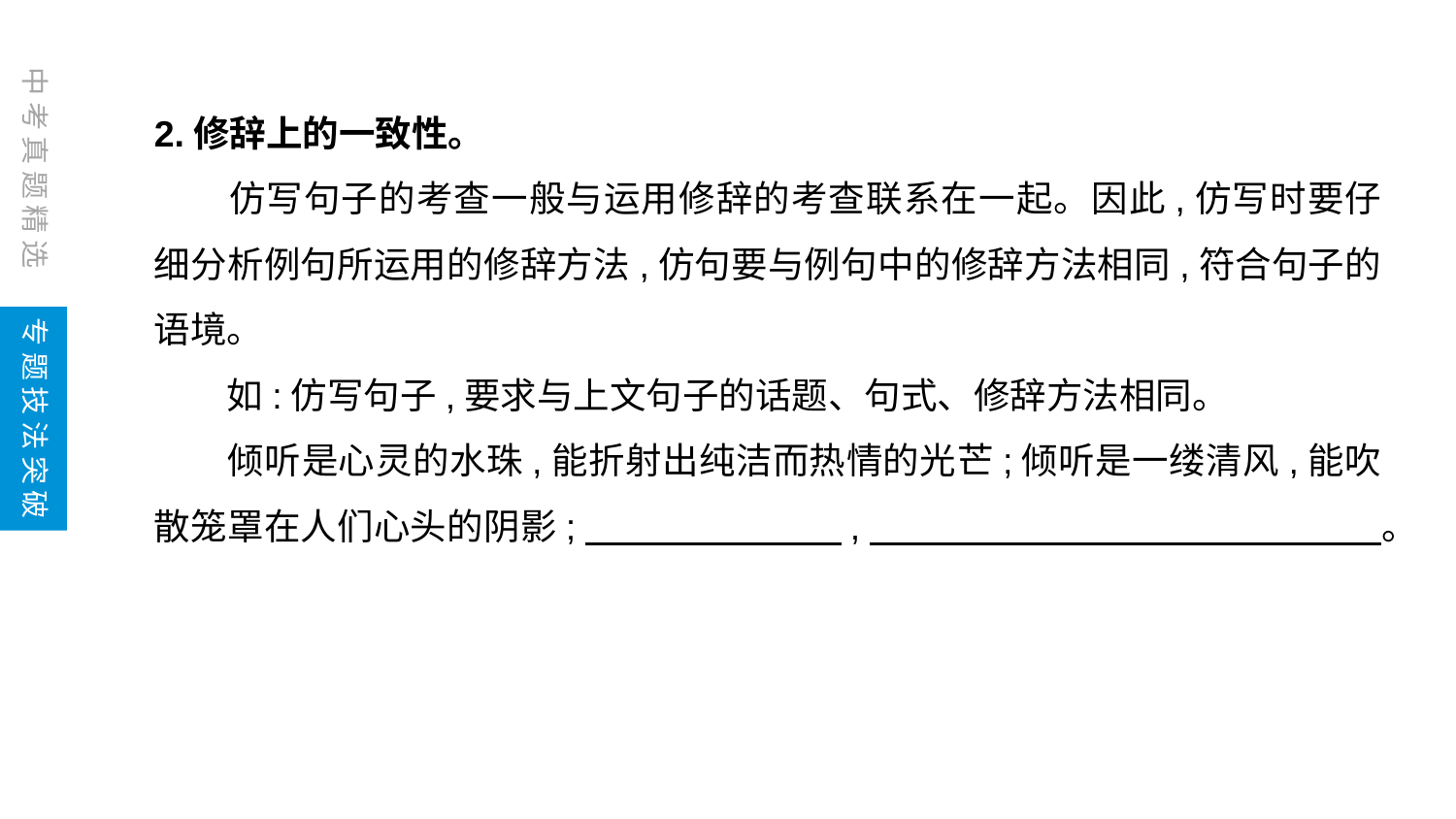

中考真题精选
2.修辞上的一致性。
　　仿写句子的考查一般与运用修辞的考查联系在一起。因此,仿写时要仔细分析例句所运用的修辞方法,仿句要与例句中的修辞方法相同,符合句子的语境。
　　如:仿写句子,要求与上文句子的话题、句式、修辞方法相同。
　　倾听是心灵的水珠,能折射出纯洁而热情的光芒;倾听是一缕清风,能吹散笼罩在人们心头的阴影;　　　　　　　,　　　　　　　　　　　　　　。

专题技法突破